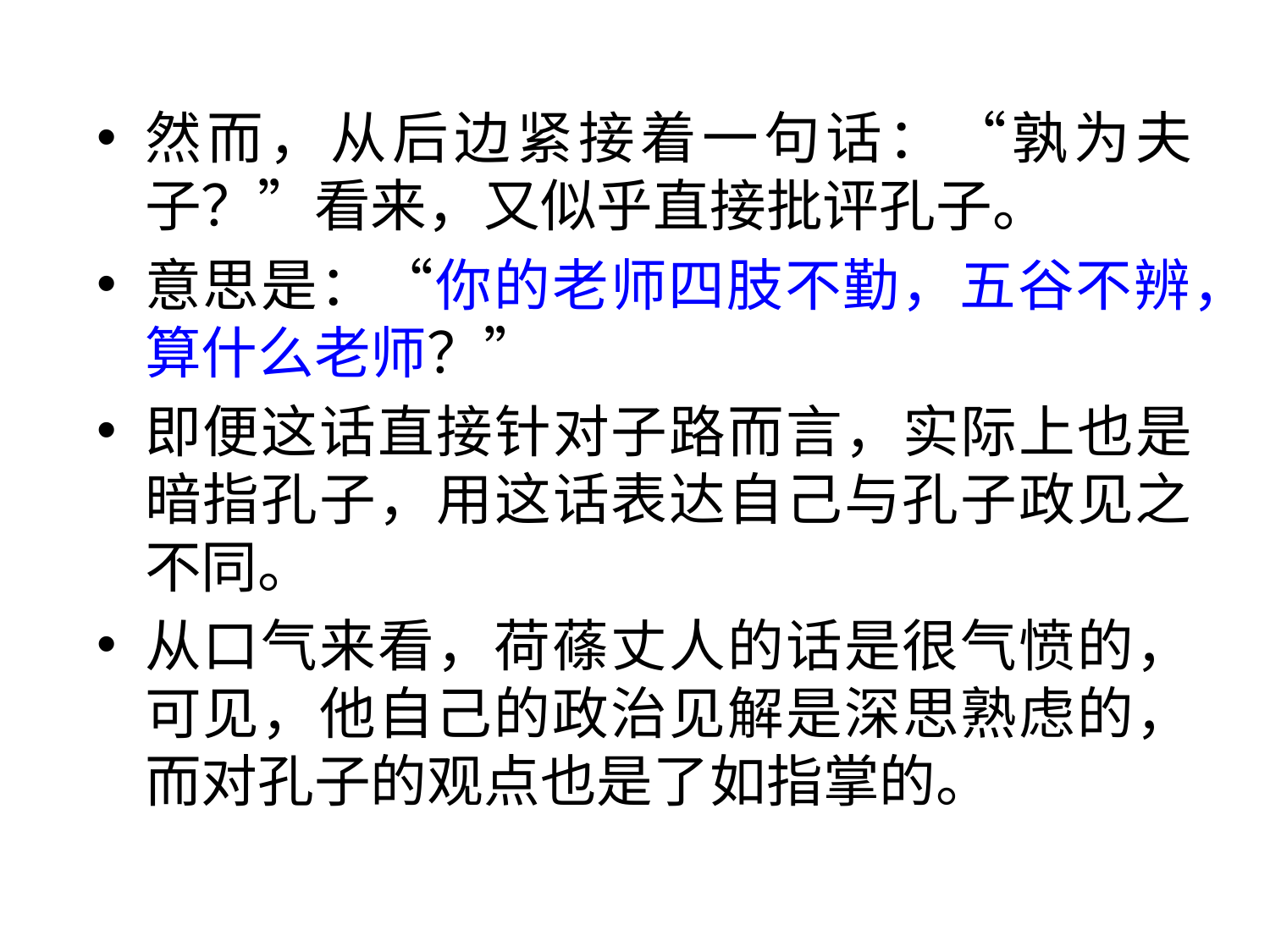

然而，从后边紧接着一句话：“孰为夫子？”看来，又似乎直接批评孔子。
意思是：“你的老师四肢不勤，五谷不辨，算什么老师？”
即便这话直接针对子路而言，实际上也是暗指孔子，用这话表达自己与孔子政见之不同。
从口气来看，荷蓧丈人的话是很气愤的，可见，他自己的政治见解是深思熟虑的，而对孔子的观点也是了如指掌的。